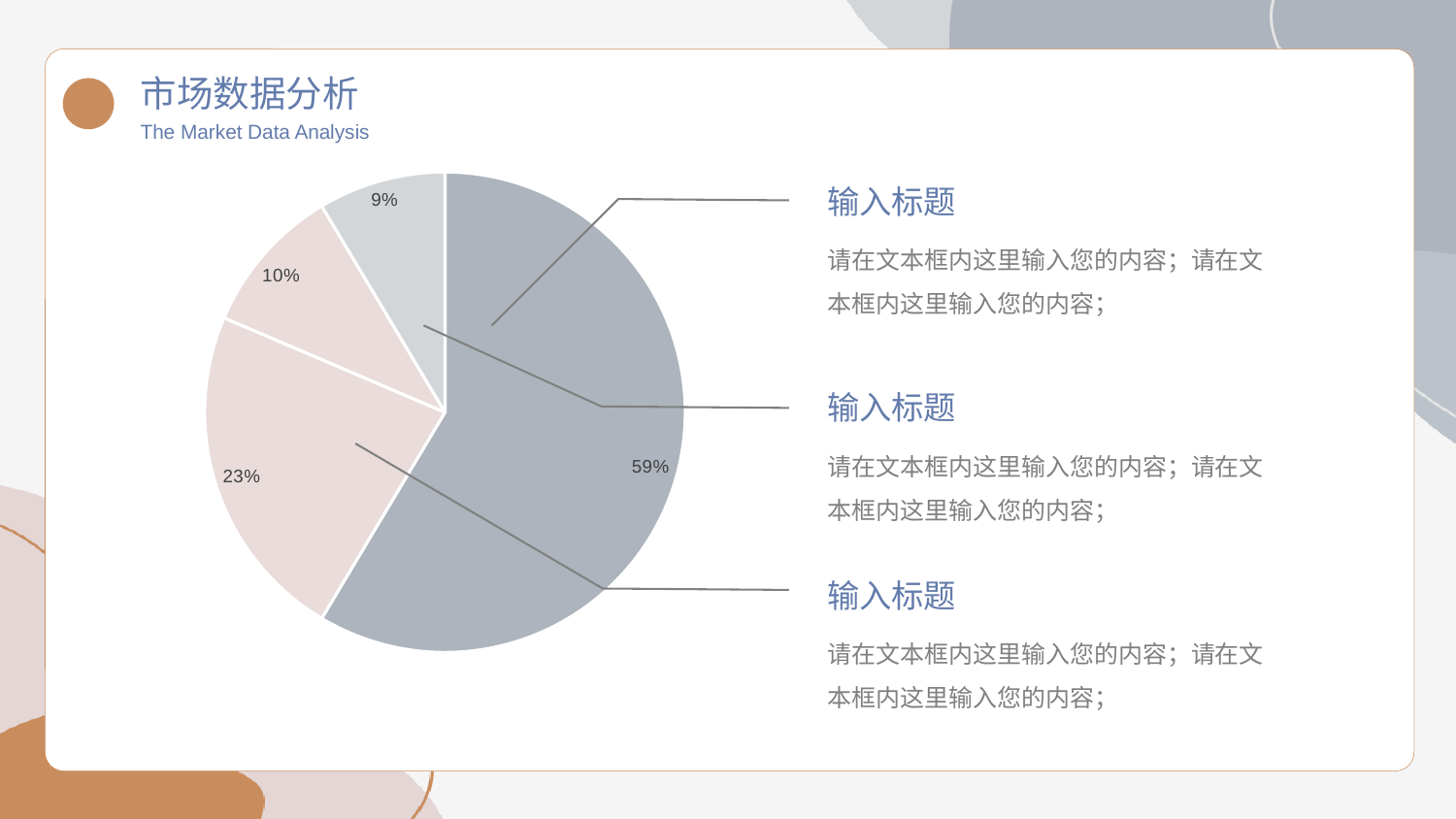

市场数据分析

The Market Data Analysis
输入标题
请在文本框内这里输入您的内容；请在文本框内这里输入您的内容；

### Chart

| Category | 销售额 |
|---|---|
| 第一季度 | 8.2 |
| 第二季度 | 3.2 |
| 第三季度 | 1.4 |
| 第四季度 | 1.2 |

输入标题
请在文本框内这里输入您的内容；请在文本框内这里输入您的内容；

输入标题
请在文本框内这里输入您的内容；请在文本框内这里输入您的内容；